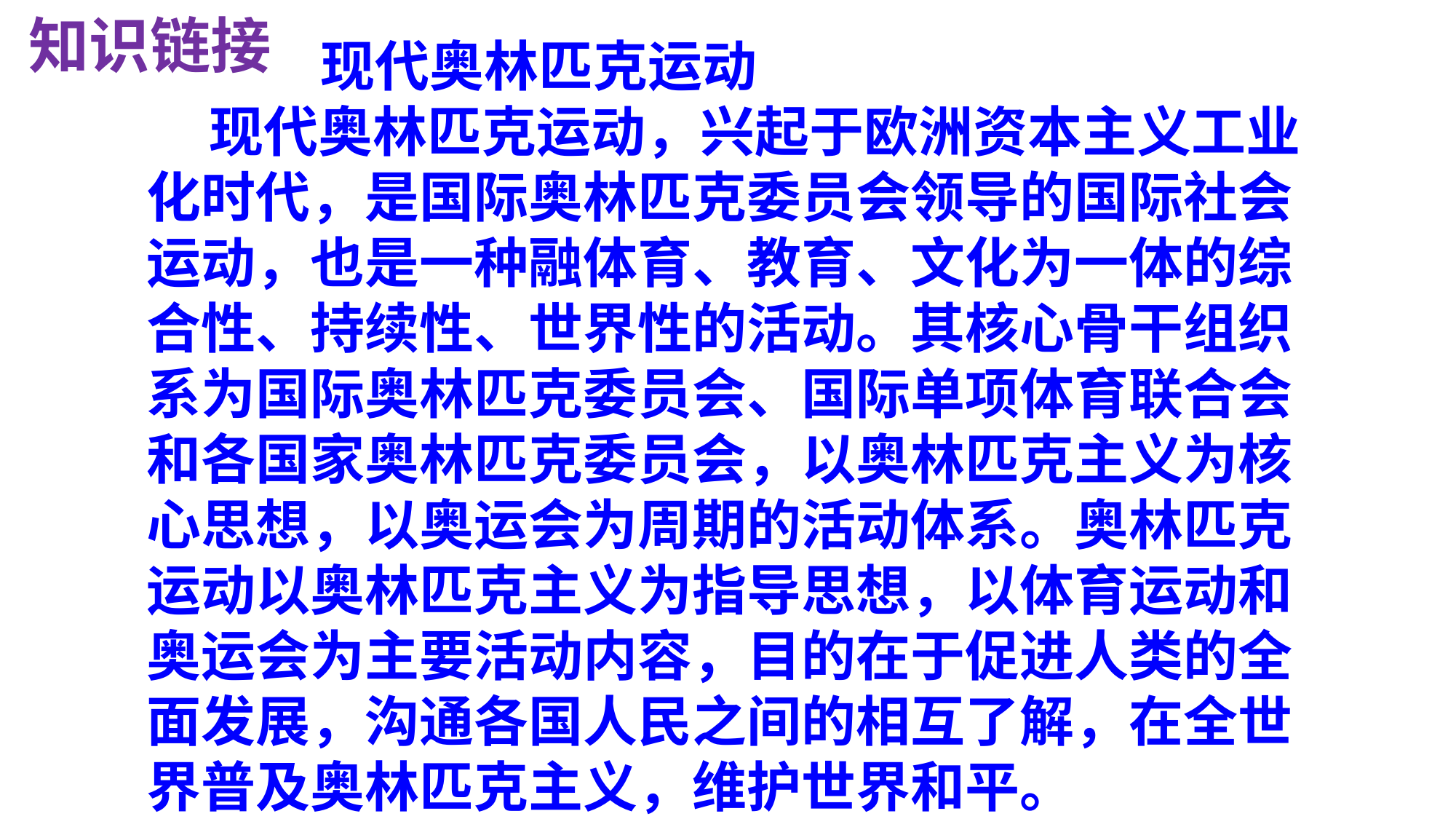

知识链接
             现代奥林匹克运动
    现代奥林匹克运动，兴起于欧洲资本主义工业化时代，是国际奥林匹克委员会领导的国际社会运动，也是一种融体育、教育、文化为一体的综合性、持续性、世界性的活动。其核心骨干组织系为国际奥林匹克委员会、国际单项体育联合会和各国家奥林匹克委员会，以奥林匹克主义为核心思想，以奥运会为周期的活动体系。奥林匹克运动以奥林匹克主义为指导思想，以体育运动和奥运会为主要活动内容，目的在于促进人类的全面发展，沟通各国人民之间的相互了解，在全世界普及奥林匹克主义，维护世界和平。